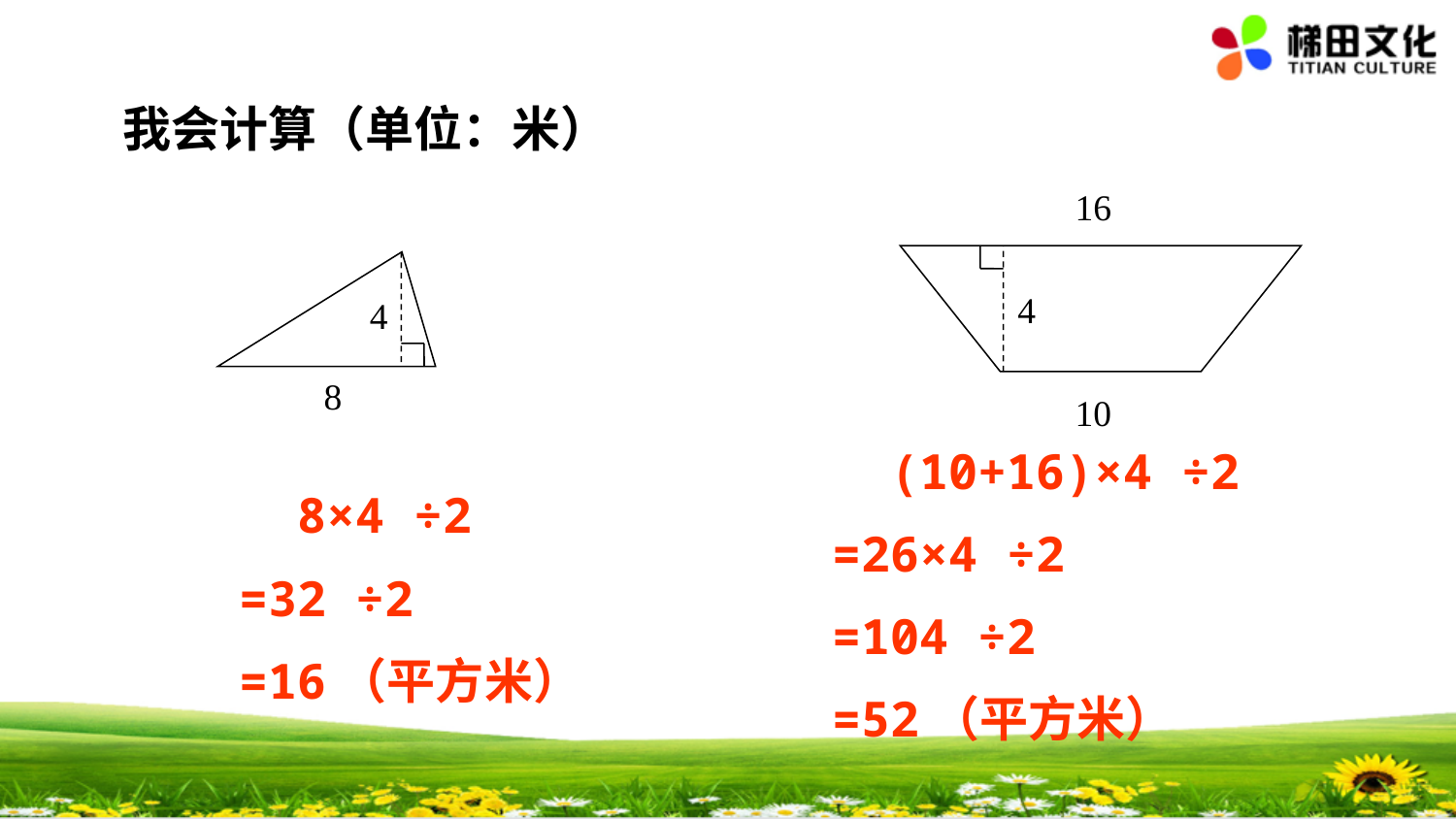

我会计算（单位：米）
16

4
10

4

8
  (10+16)×4 ÷2
=26×4 ÷2
=104 ÷2
=52（平方米）
  8×4 ÷2
=32 ÷2
=16（平方米）